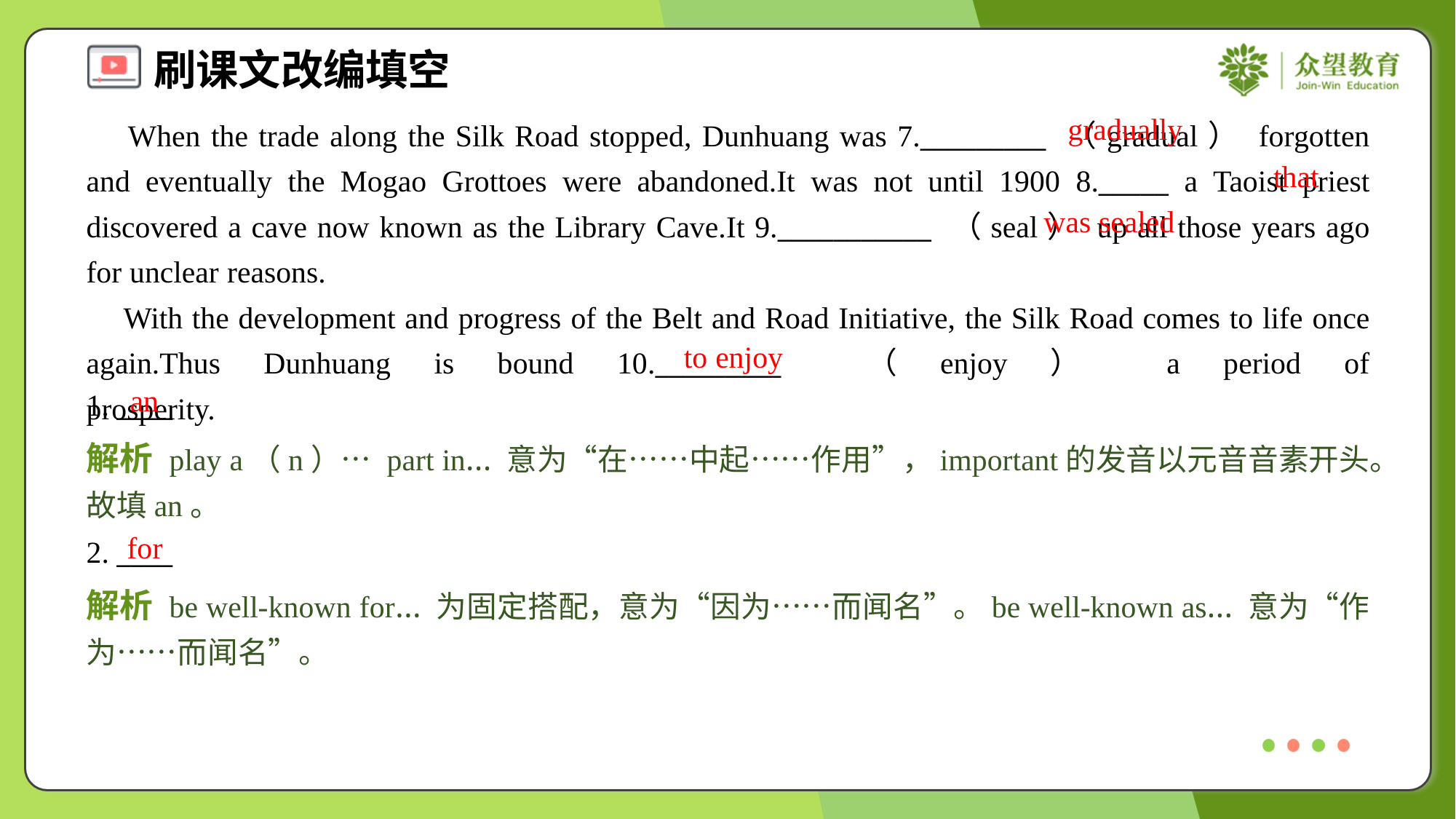

gradually
    When the trade along the Silk Road stopped, Dunhuang was 7._________ （gradual） forgotten and eventually the Mogao Grottoes were abandoned.It was not until 1900 8._____ a Taoist priest discovered a cave now known as the Library Cave.It 9.___________ （seal） up all those years ago for unclear reasons.
    With the development and progress of the Belt and Road Initiative, the Silk Road comes to life once again.Thus Dunhuang is bound 10._________ （enjoy） a period of prosperity.#1.4
that
was sealed
to enjoy
an
1. ____
解析 play a（n）… part in… 意为“在……中起……作用”，important的发音以元音音素开头。故填an。
for
2. ____
解析 be well-known for… 为固定搭配，意为“因为……而闻名”。be well-known as… 意为“作为……而闻名”。